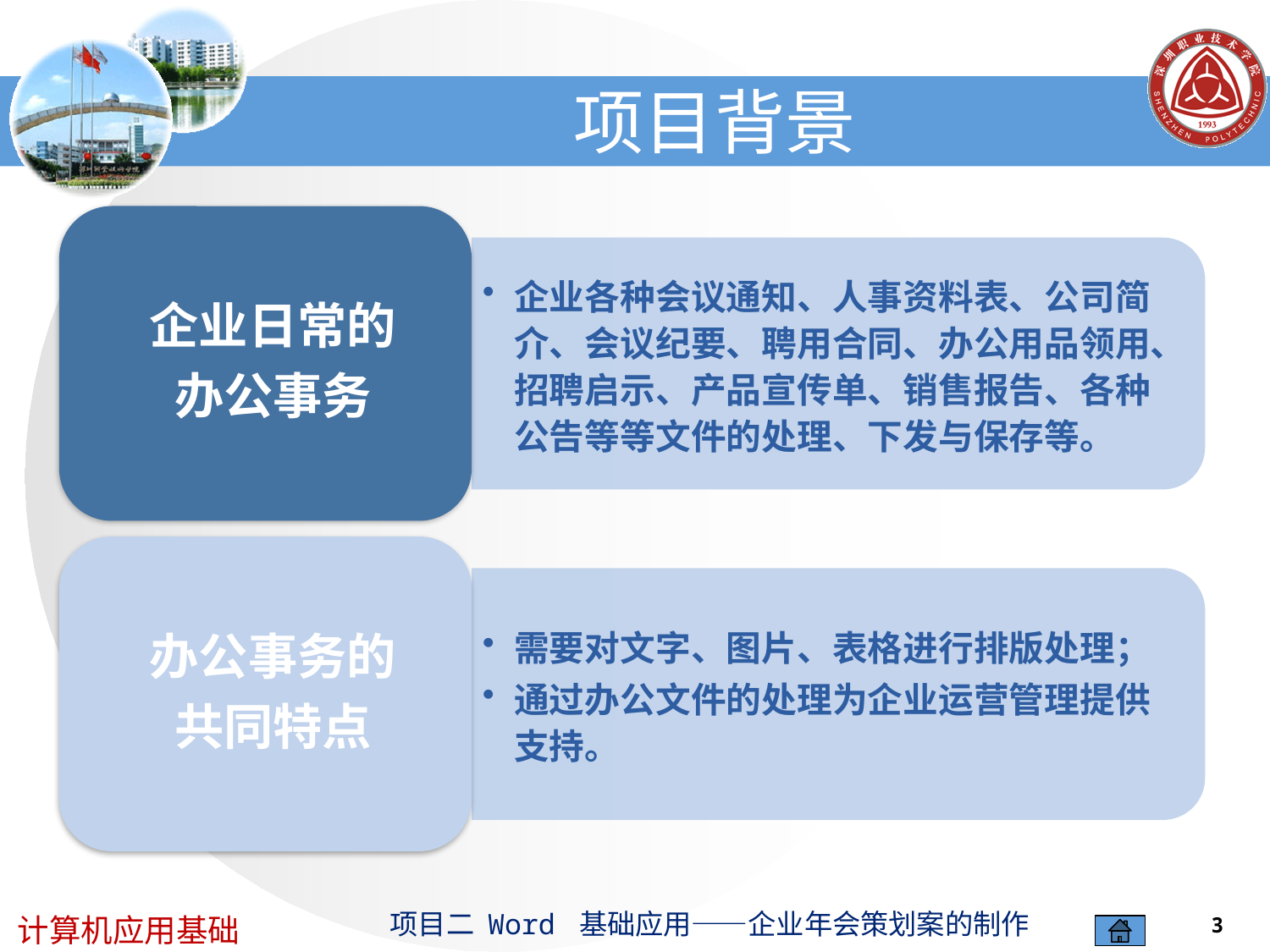

# 项目背景
企业各种会议通知、人事资料表、公司简介、会议纪要、聘用合同、办公用品领用、招聘启示、产品宣传单、销售报告、各种公告等等文件的处理、下发与保存等。
企业日常的
办公事务
需要对文字、图片、表格进行排版处理；
通过办公文件的处理为企业运营管理提供支持。
办公事务的
共同特点
3